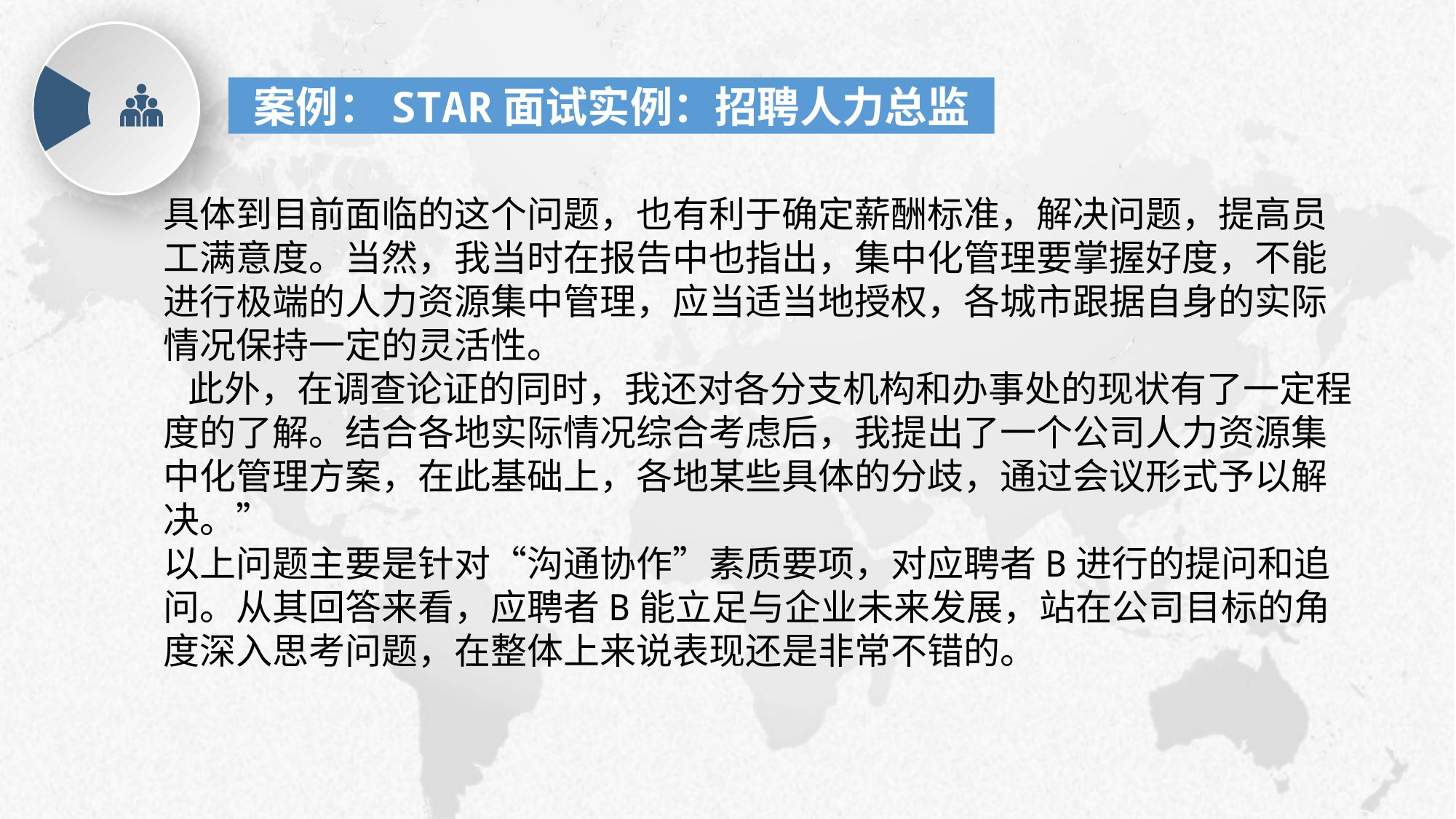

案例：STAR面试实例：招聘人力总监
具体到目前面临的这个问题，也有利于确定薪酬标准，解决问题，提高员工满意度。当然，我当时在报告中也指出，集中化管理要掌握好度，不能进行极端的人力资源集中管理，应当适当地授权，各城市跟据自身的实际情况保持一定的灵活性。
  此外，在调查论证的同时，我还对各分支机构和办事处的现状有了一定程度的了解。结合各地实际情况综合考虑后，我提出了一个公司人力资源集中化管理方案，在此基础上，各地某些具体的分歧，通过会议形式予以解决。”
以上问题主要是针对“沟通协作”素质要项，对应聘者B进行的提问和追问。从其回答来看，应聘者B能立足与企业未来发展，站在公司目标的角度深入思考问题，在整体上来说表现还是非常不错的。